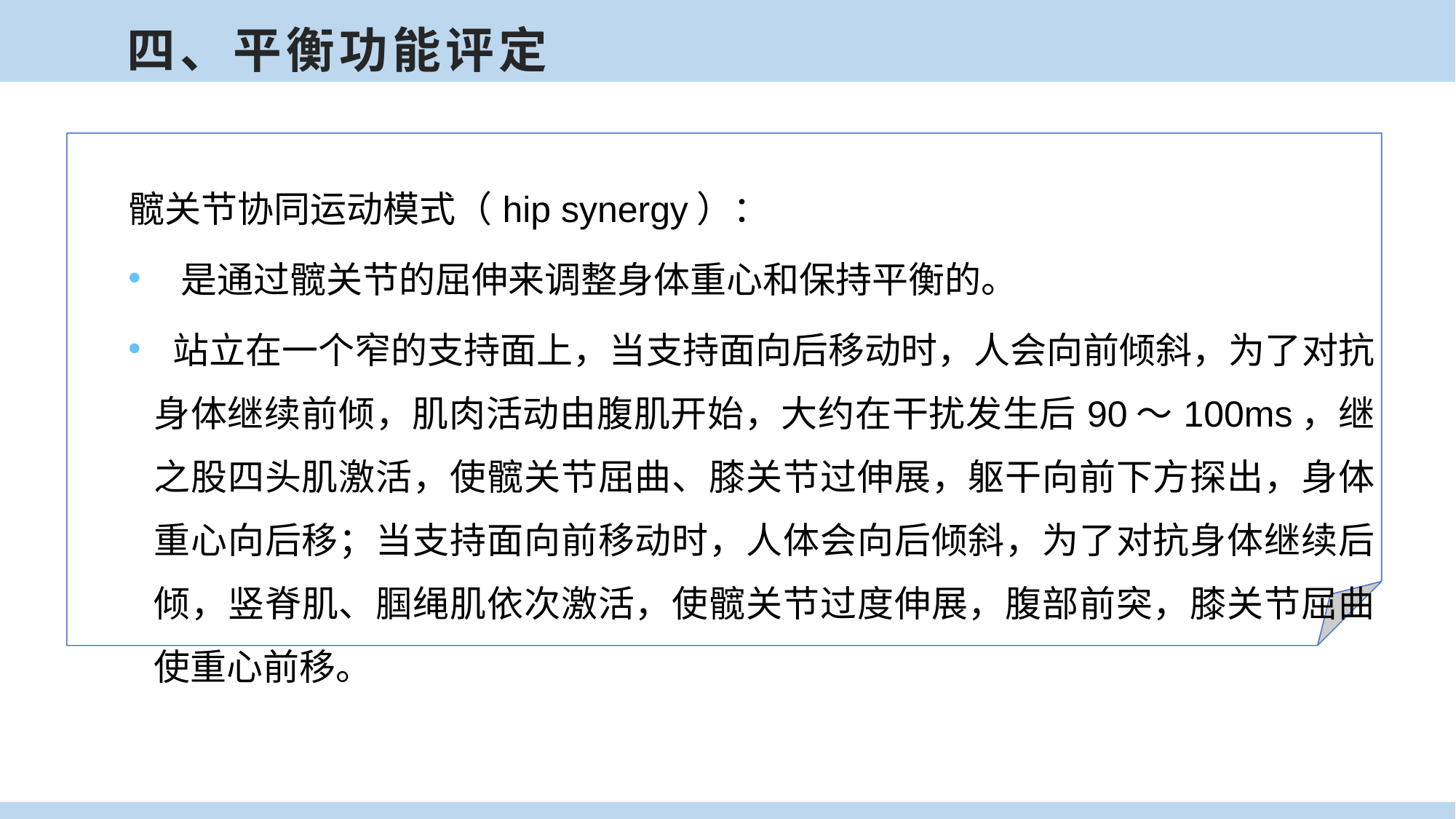

四、平衡功能评定

髋关节协同运动模式（hip synergy）：
  是通过髋关节的屈伸来调整身体重心和保持平衡的。
 站立在一个窄的支持面上，当支持面向后移动时，人会向前倾斜，为了对抗身体继续前倾，肌肉活动由腹肌开始，大约在干扰发生后90～100ms，继之股四头肌激活，使髋关节屈曲、膝关节过伸展，躯干向前下方探出，身体重心向后移；当支持面向前移动时，人体会向后倾斜，为了对抗身体继续后倾，竖脊肌、腘绳肌依次激活，使髋关节过度伸展，腹部前突，膝关节屈曲使重心前移。